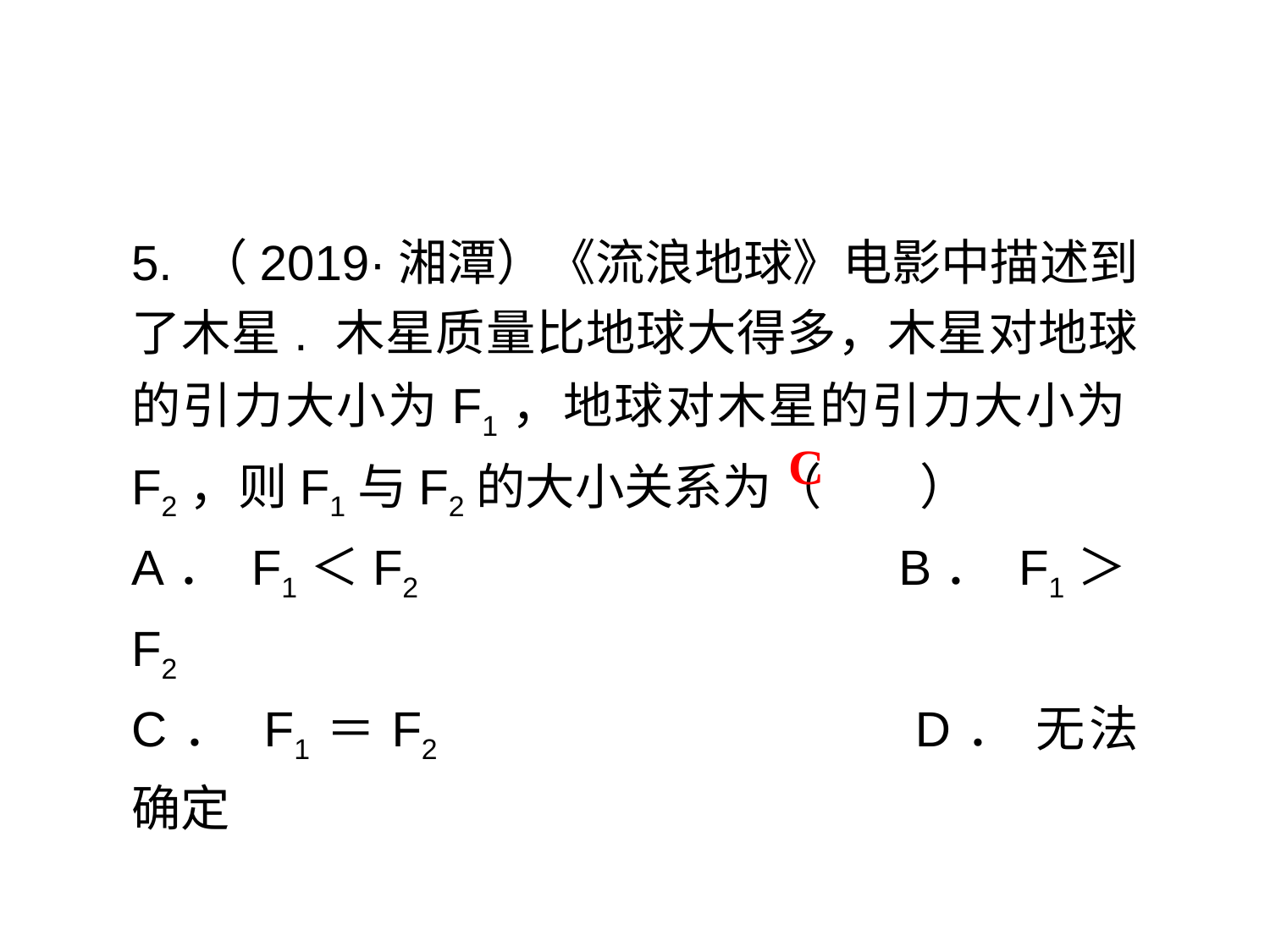

5. （2019·湘潭）《流浪地球》电影中描述到了木星. 木星质量比地球大得多，木星对地球的引力大小为F1，地球对木星的引力大小为F2，则F1与F2的大小关系为（　　）
A． F1＜F2				B． F1＞F2
C． F1＝F2				D． 无法确定
C